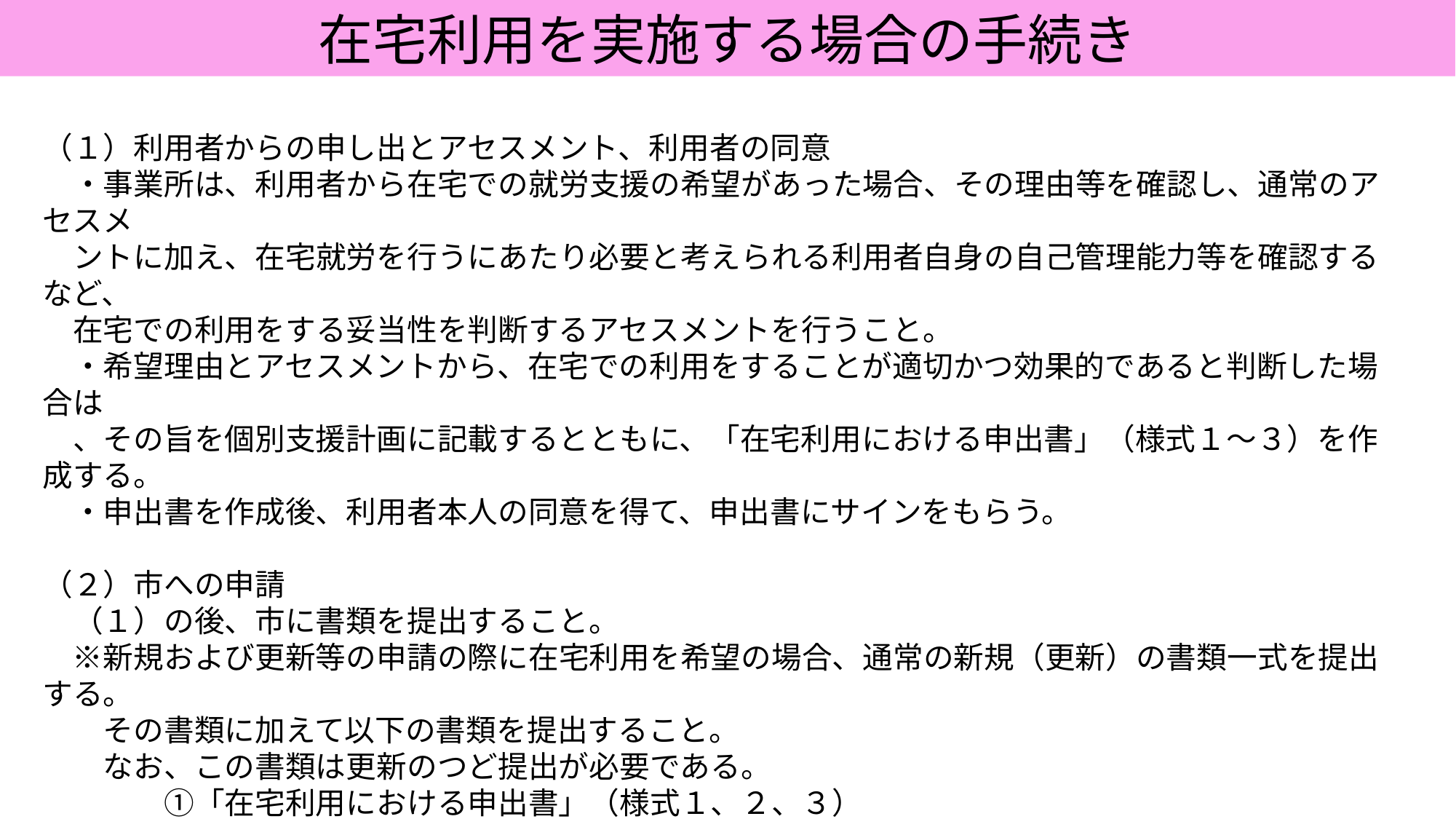

在宅利用を実施する場合の手続き
（１）利用者からの申し出とアセスメント、利用者の同意
　・事業所は、利用者から在宅での就労支援の希望があった場合、その理由等を確認し、通常のアセスメ
　ントに加え、在宅就労を行うにあたり必要と考えられる利用者自身の自己管理能力等を確認するなど、
　在宅での利用をする妥当性を判断するアセスメントを行うこと。
　・希望理由とアセスメントから、在宅での利用をすることが適切かつ効果的であると判断した場合は
　、その旨を個別支援計画に記載するとともに、「在宅利用における申出書」（様式１～３）を作成する。
　・申出書を作成後、利用者本人の同意を得て、申出書にサインをもらう。

（２）市への申請
　（１）の後、市に書類を提出すること。
　※新規および更新等の申請の際に在宅利用を希望の場合、通常の新規（更新）の書類一式を提出する。
　　その書類に加えて以下の書類を提出すること。
　　なお、この書類は更新のつど提出が必要である。
　　　　①「在宅利用における申出書」（様式１、２、３）
　　　　②　在宅利用することについて記載がある個別支援計画の写し
　　これらの書類をもとに市で精査・検討を行った上で、市として決定する。
　　決定した場合、受給者証に「在宅利用／（事業所名）」と印字をする。市が認めた後でないと請求する
　　ことができない。